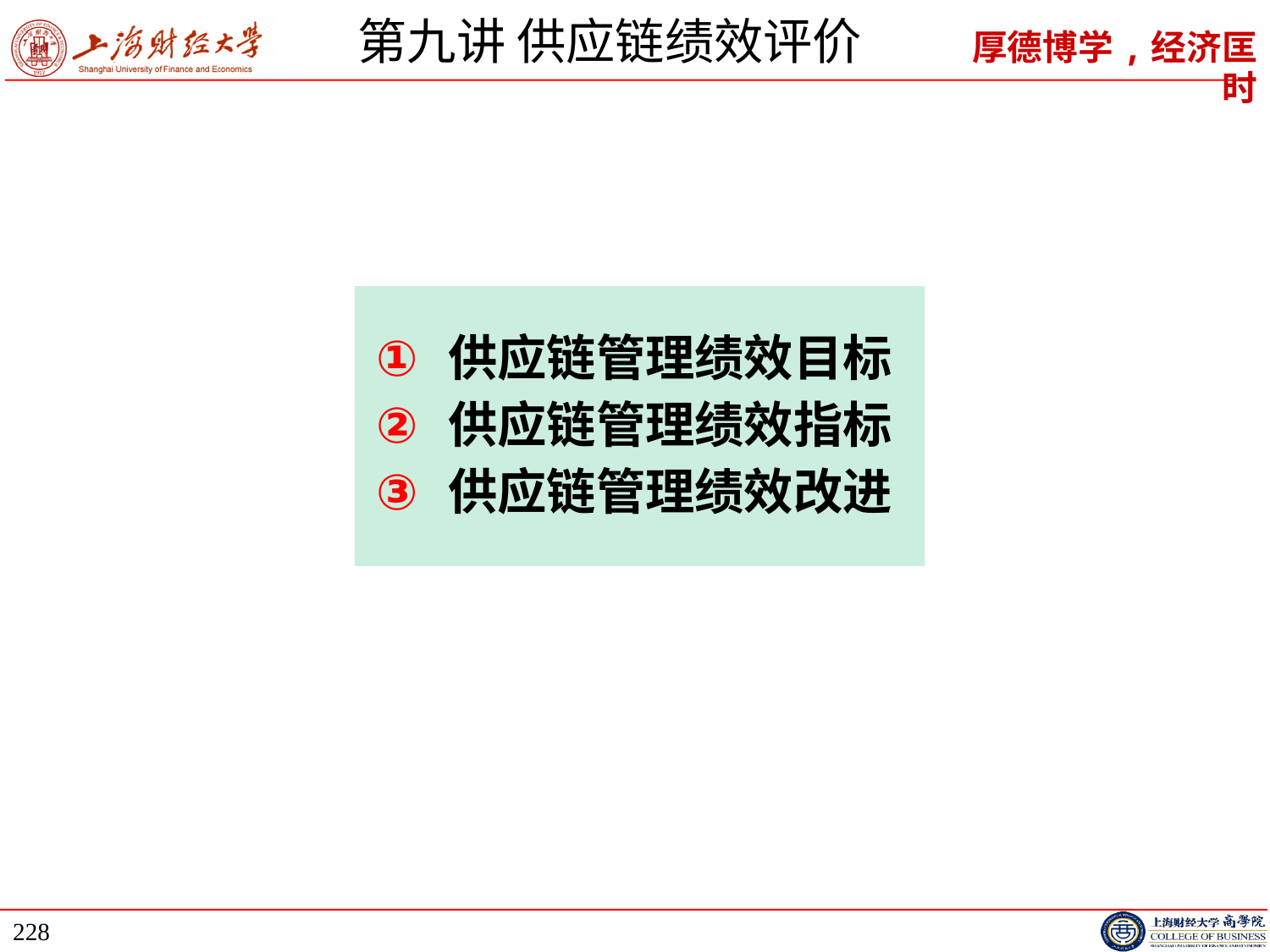

# 第九讲 供应链绩效评价
供应链管理绩效目标
供应链管理绩效指标
供应链管理绩效改进
228